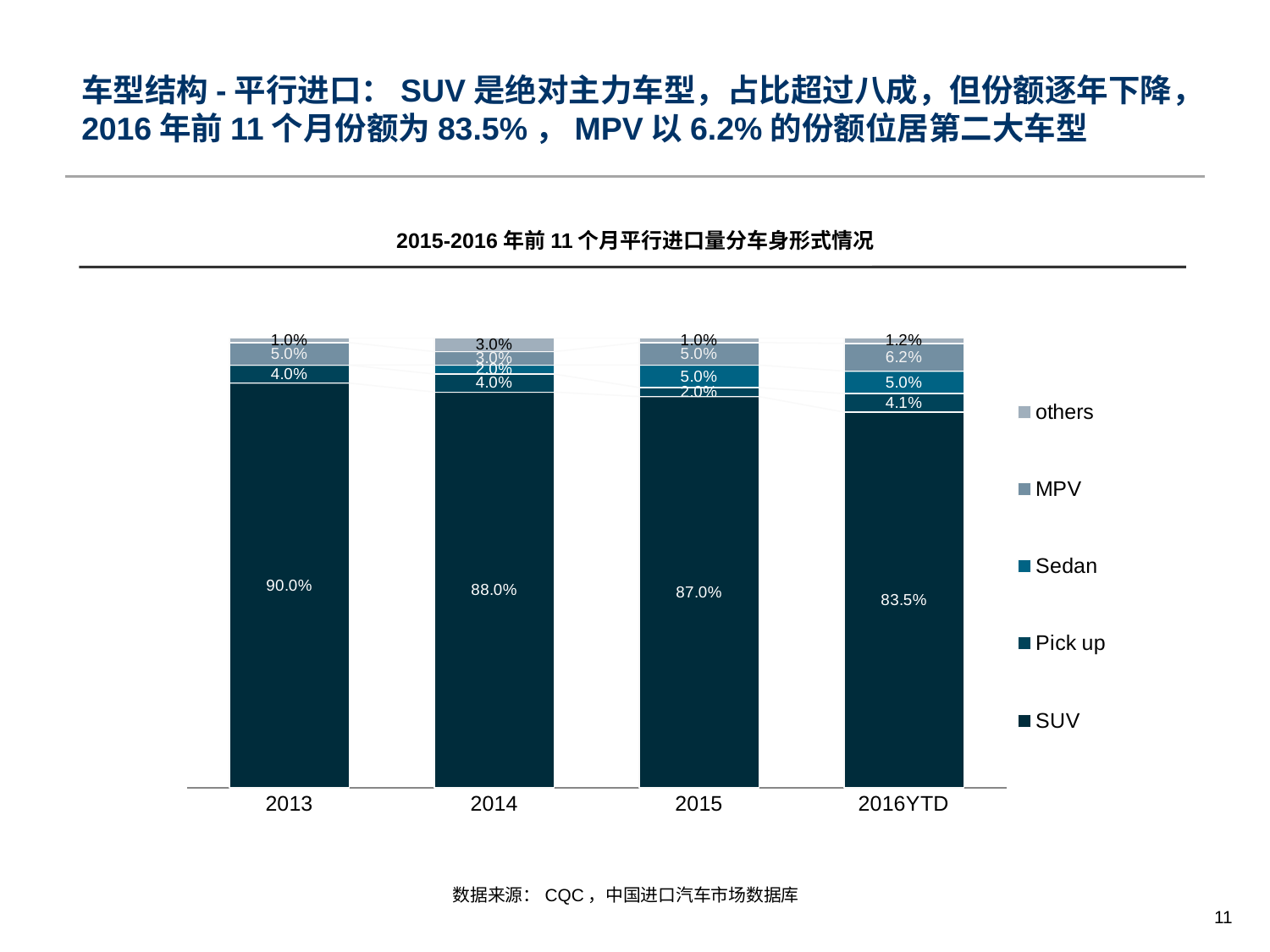

车型结构-平行进口：SUV是绝对主力车型，占比超过八成，但份额逐年下降，2016年前11个月份额为83.5%，MPV以6.2%的份额位居第二大车型

2015-2016年前11个月平行进口量分车身形式情况

### Chart

| Category | SUV | Pick up | Sedan | MPV | others |
|---|---|---|---|---|---|
| 2013 | 0.9 | 0.04000000000000002 | 0.0 | 0.05 | 0.010000000000000005 |
| 2014 | 0.88 | 0.04000000000000002 | 0.02000000000000001 | 0.030000000000000002 | 0.030000000000000002 |
| 2015 | 0.8700000000000006 | 0.02000000000000001 | 0.05 | 0.05 | 0.010000000000000005 |
| 2016YTD | 0.8352828921793836 | 0.04122345124924904 | 0.05016432837403258 | 0.061525956815210094 | 0.011803371382125337 |
数据来源：CQC，中国进口汽车市场数据库